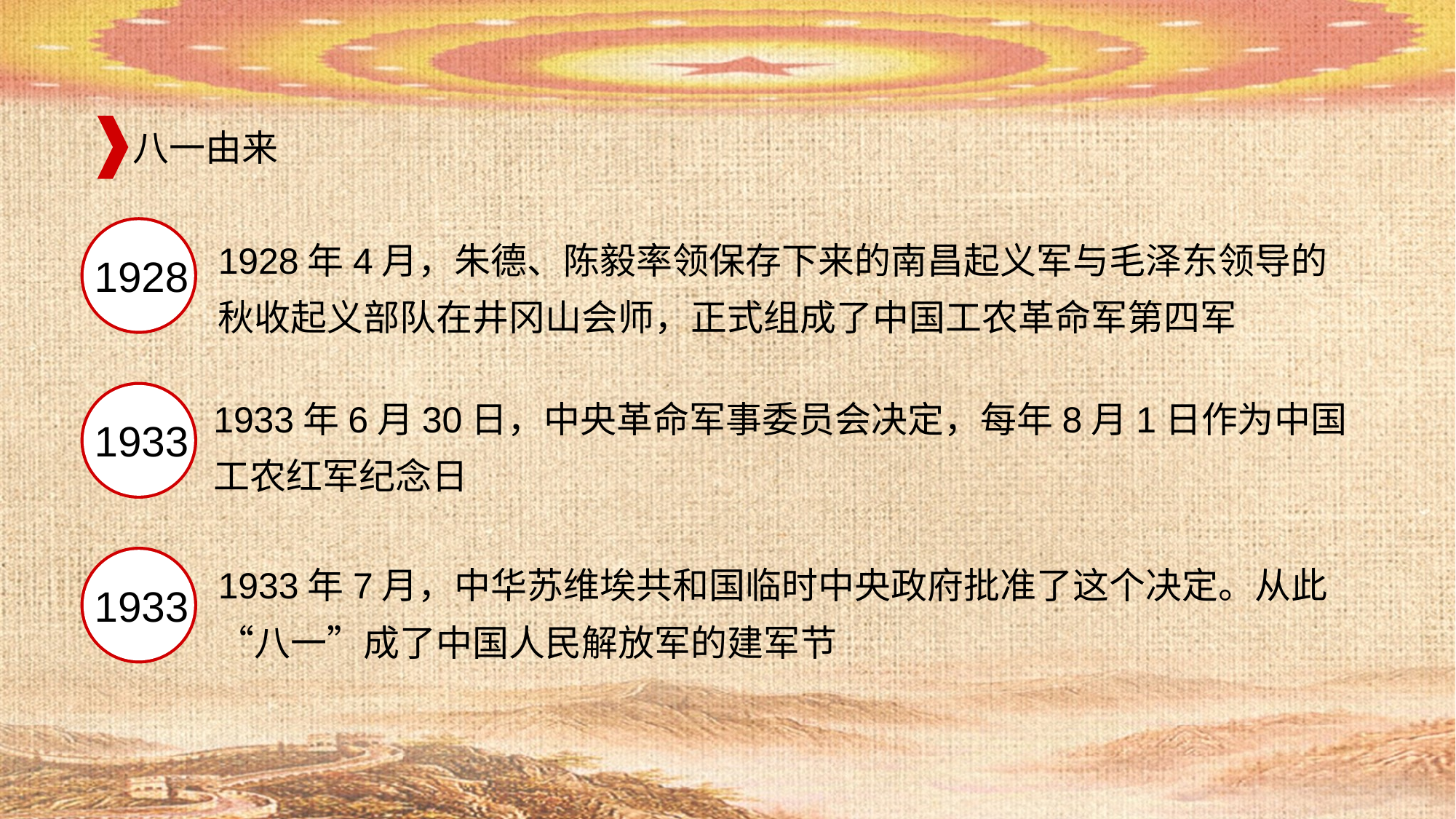

八一由来

1928
1928年4月，朱德、陈毅率领保存下来的南昌起义军与毛泽东领导的秋收起义部队在井冈山会师，正式组成了中国工农革命军第四军
1933年6月30日，中央革命军事委员会决定，每年8月1日作为中国工农红军纪念日

1933
1933年7月，中华苏维埃共和国临时中央政府批准了这个决定。从此“八一”成了中国人民解放军的建军节

1933